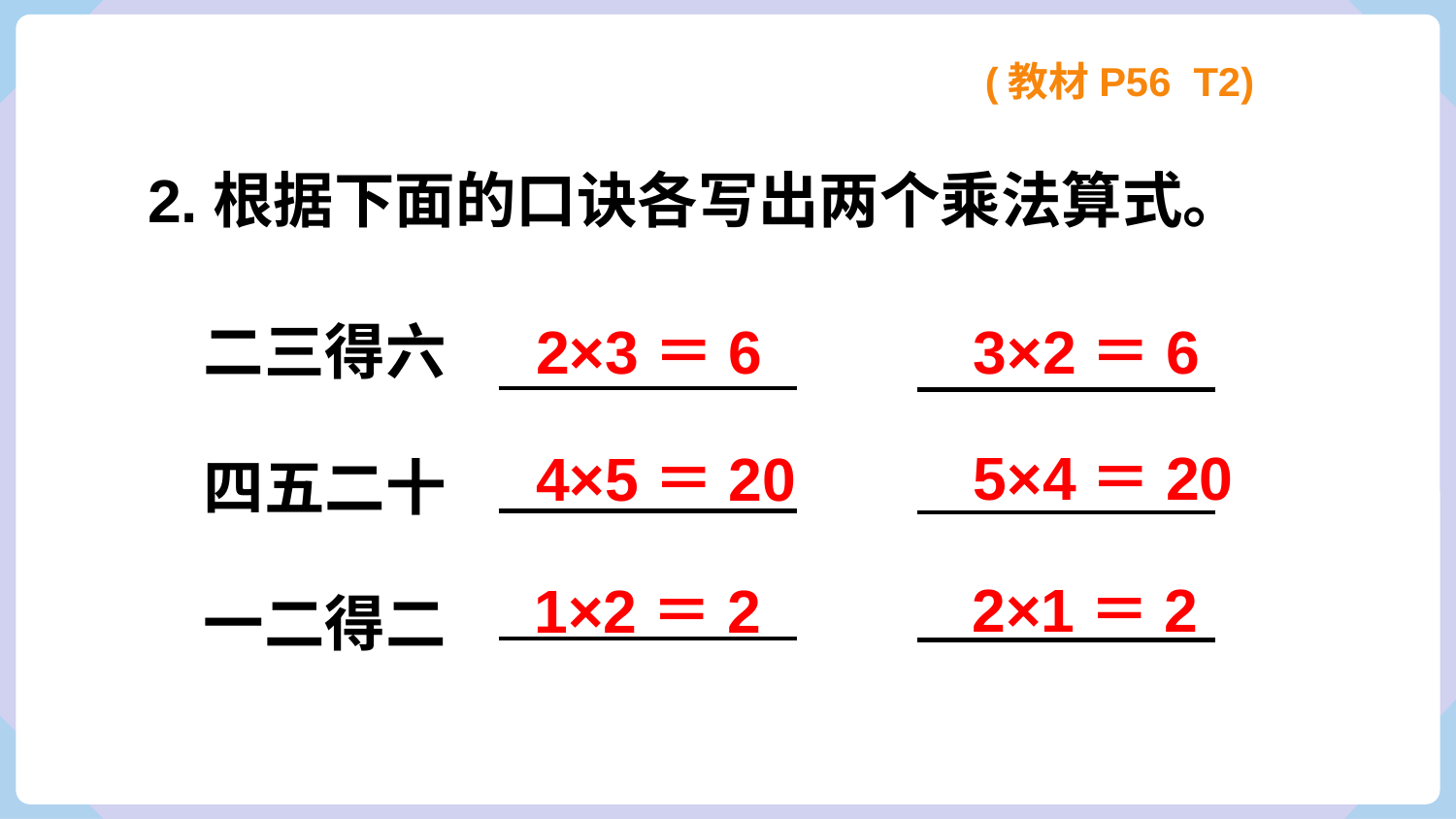

(教材P56  T2)
2.根据下面的口诀各写出两个乘法算式。
2×3＝6
二三得六
四五二十
一二得二
3×2＝6
5×4＝20
4×5＝20
2×1＝2
1×2＝2